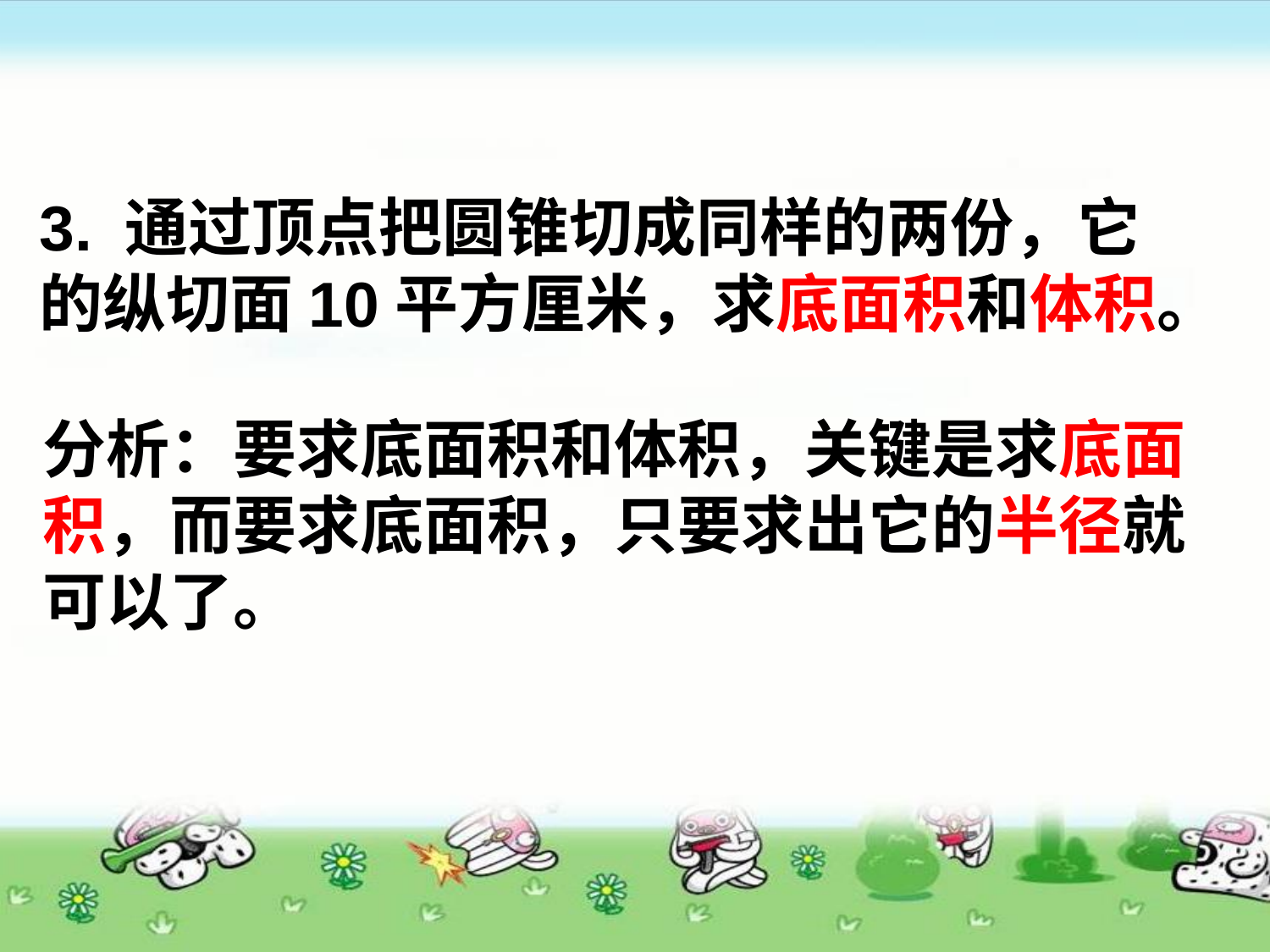

3. 通过顶点把圆锥切成同样的两份，它
的纵切面10平方厘米，求底面积和体积。
分析：要求底面积和体积，关键是求底面积，而要求底面积，只要求出它的半径就
可以了。